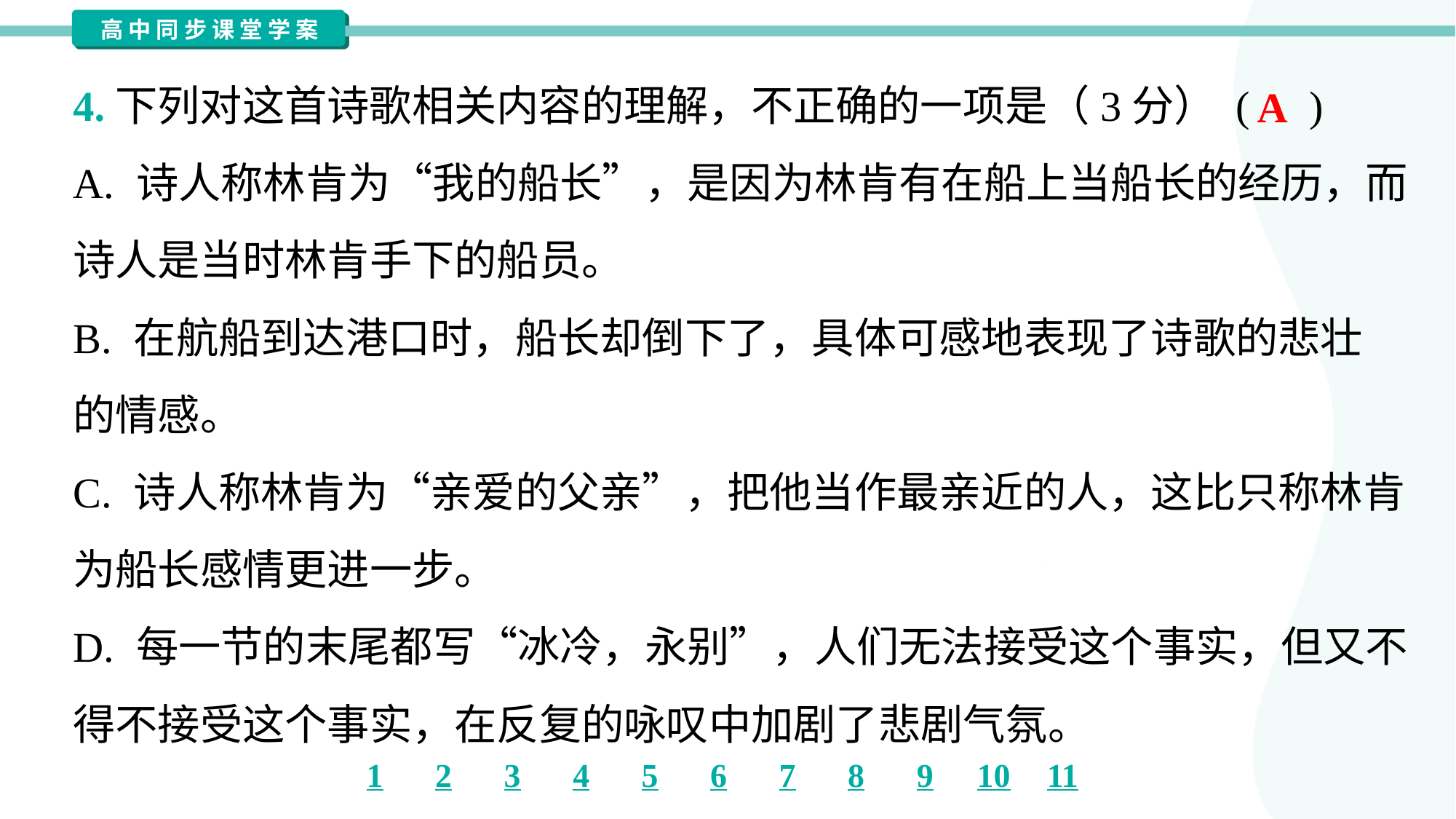

4.下列对这首诗歌相关内容的理解，不正确的一项是（3分） (     )
A
A. 诗人称林肯为“我的船长”，是因为林肯有在船上当船长的经历，而
诗人是当时林肯手下的船员。
B. 在航船到达港口时，船长却倒下了，具体可感地表现了诗歌的悲壮
的情感。
C. 诗人称林肯为“亲爱的父亲”，把他当作最亲近的人，这比只称林肯
为船长感情更进一步。
D. 每一节的末尾都写“冰冷，永别”，人们无法接受这个事实，但又不
得不接受这个事实，在反复的咏叹中加剧了悲剧气氛。